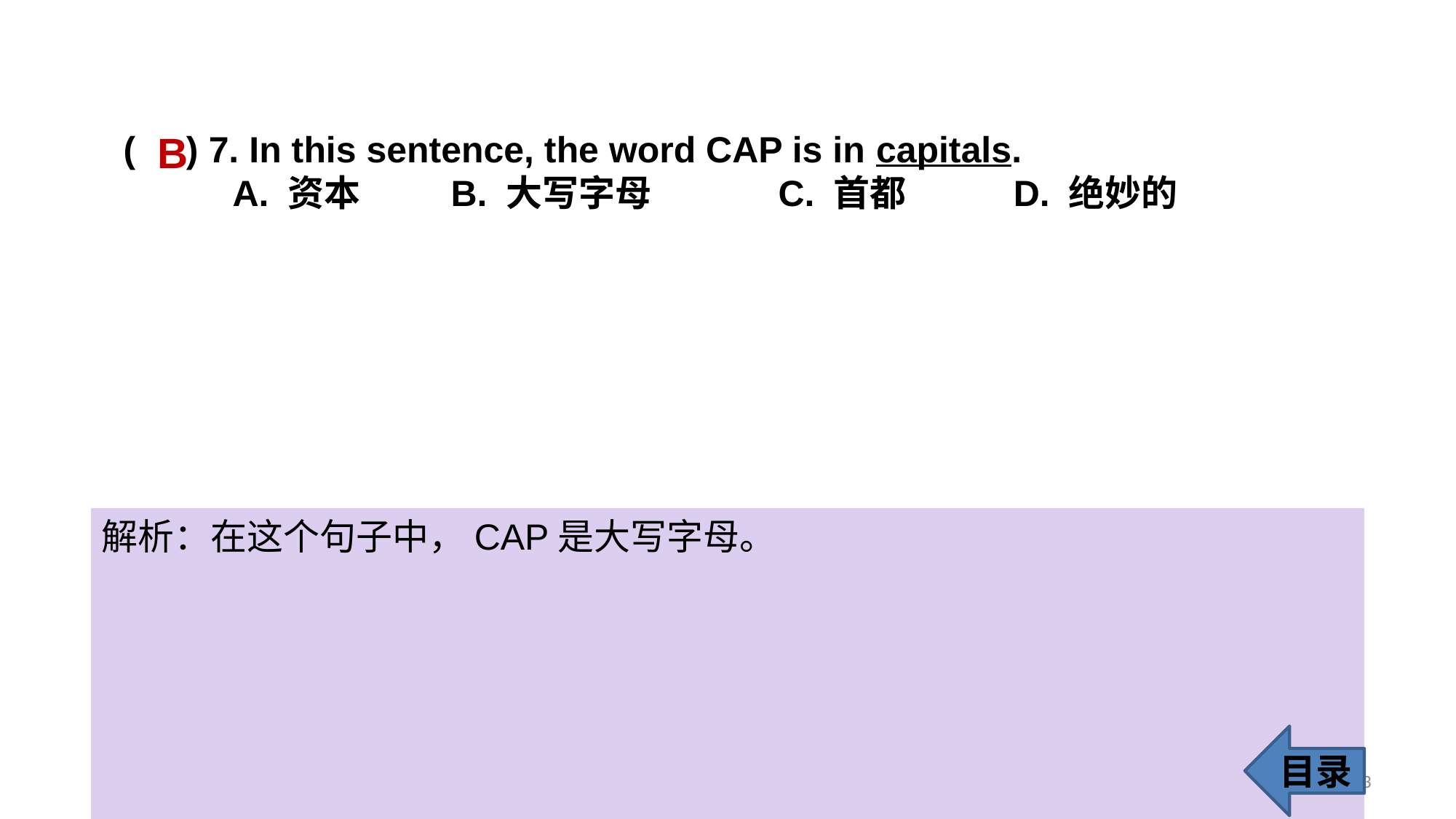

(     ) 7. In this sentence, the word CAP is in capitals.
	A. 资本 	B. 大写字母 		C. 首都	 D. 绝妙的
B
解析：在这个句子中，CAP是大写字母。

目录
13